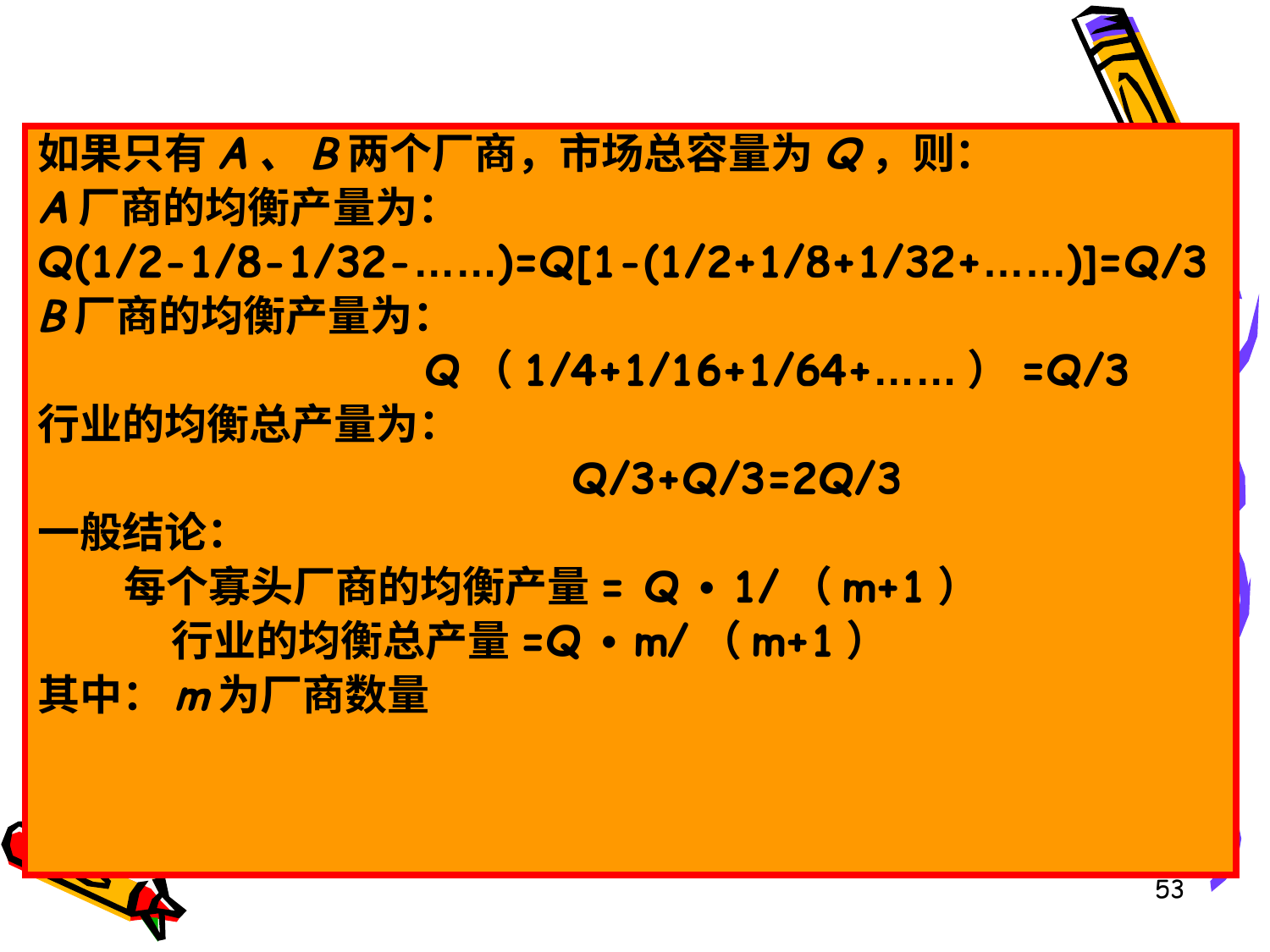

如果只有A、B两个厂商，市场总容量为Q，则：
A厂商的均衡产量为：
Q(1/2-1/8-1/32-……)=Q[1-(1/2+1/8+1/32+……)]=Q/3
B厂商的均衡产量为：
                     Q（1/4+1/16+1/64+……）=Q/3
行业的均衡总产量为：
                             Q/3+Q/3=2Q/3
一般结论：
        每个寡头厂商的均衡产量= Q • 1/（m+1）
             行业的均衡总产量=Q • m/（m+1）
其中：m为厂商数量

53